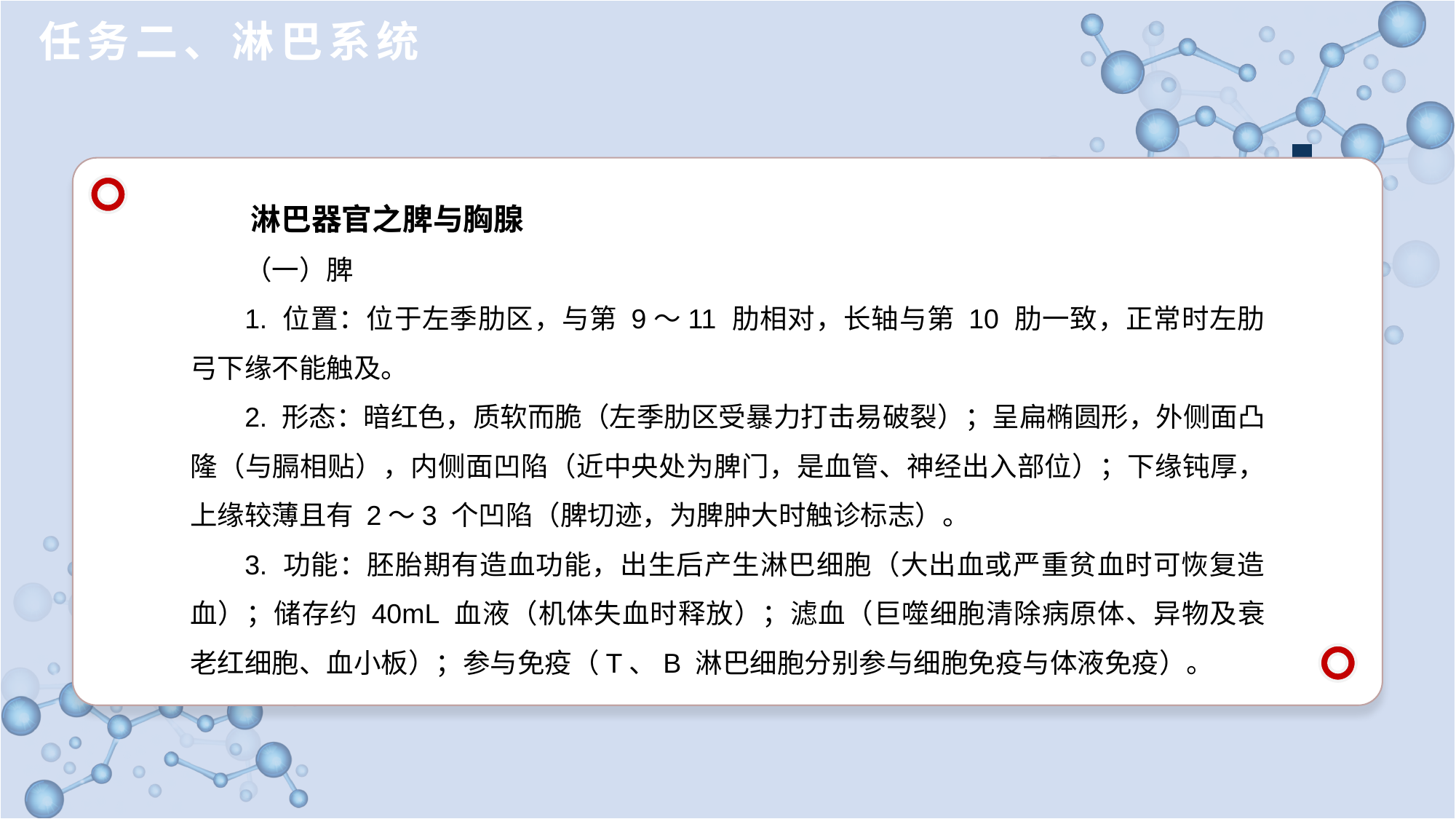

任务二、淋巴系统

淋巴器官之脾与胸腺
（一）脾
1. 位置：位于左季肋区，与第 9～11 肋相对，长轴与第 10 肋一致，正常时左肋弓下缘不能触及。
2. 形态：暗红色，质软而脆（左季肋区受暴力打击易破裂）；呈扁椭圆形，外侧面凸隆（与膈相贴），内侧面凹陷（近中央处为脾门，是血管、神经出入部位）；下缘钝厚，上缘较薄且有 2～3 个凹陷（脾切迹，为脾肿大时触诊标志）。
3. 功能：胚胎期有造血功能，出生后产生淋巴细胞（大出血或严重贫血时可恢复造血）；储存约 40mL 血液（机体失血时释放）；滤血（巨噬细胞清除病原体、异物及衰老红细胞、血小板）；参与免疫（T、B 淋巴细胞分别参与细胞免疫与体液免疫）。